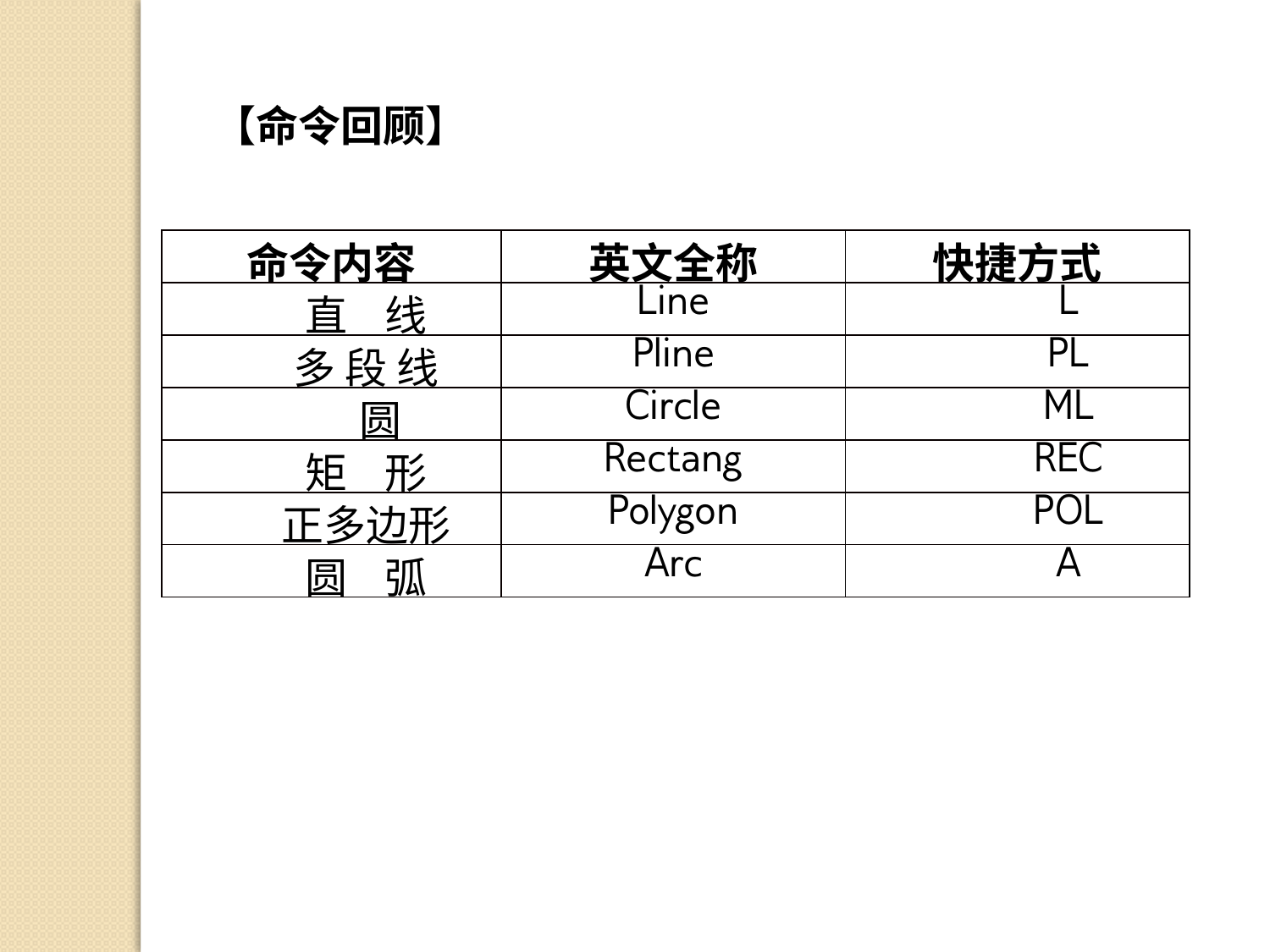

【命令回顾】

| 命令内容 | 英文全称 | 快捷方式 |
| --- | --- | --- |
| 直 线 | Line | L |
| 多 段 线 | Pline | PL |
| 圆 | Circle | ML |
| 矩 形 | Rectang | REC |
| 正多边形 | Polygon | POL |
| 圆 弧 | Arc | A |